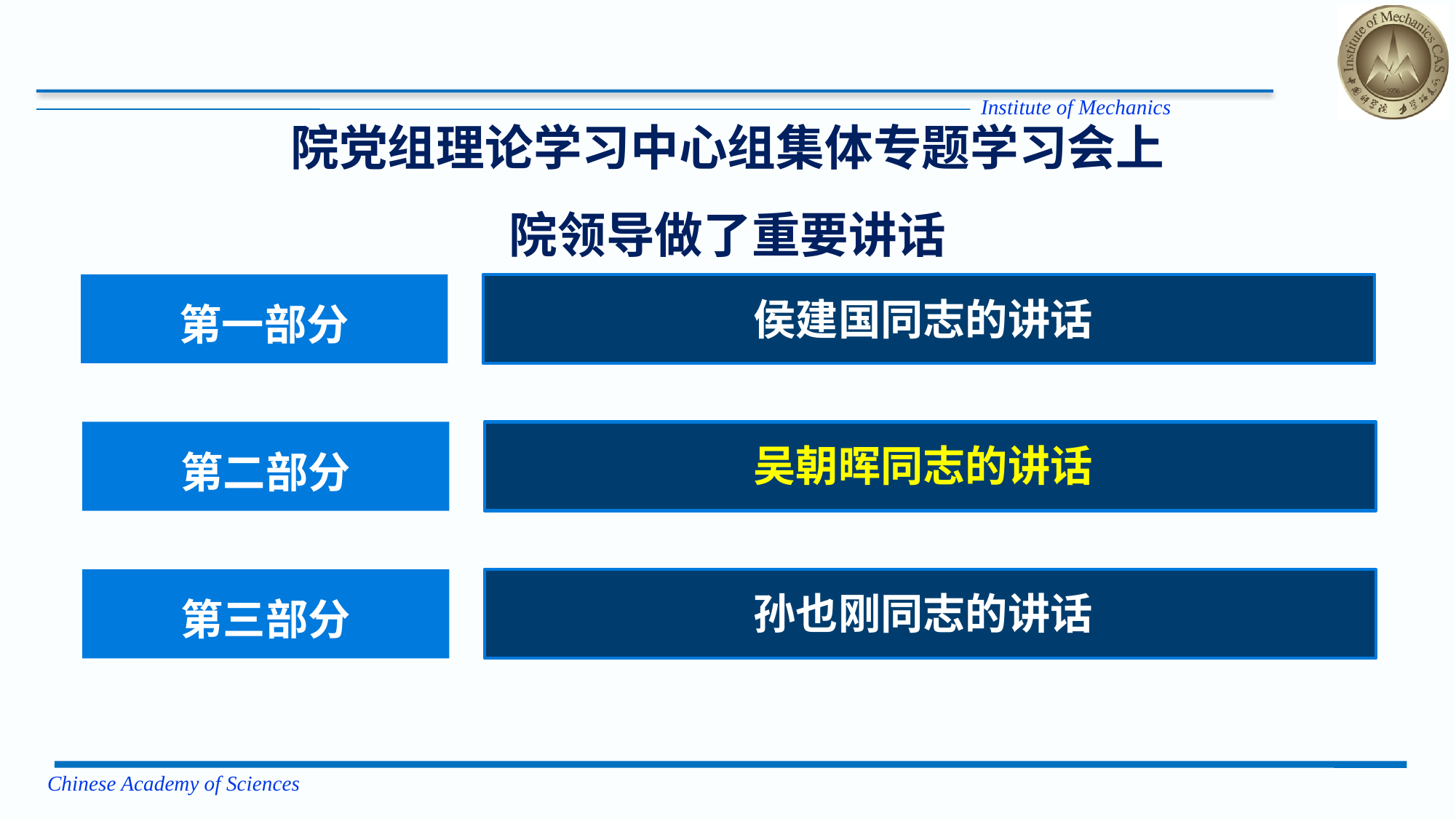

院党组理论学习中心组集体专题学习会上
院领导做了重要讲话

侯建国同志的讲话
第一部分

吴朝晖同志的讲话
第二部分

孙也刚同志的讲话
第三部分
9